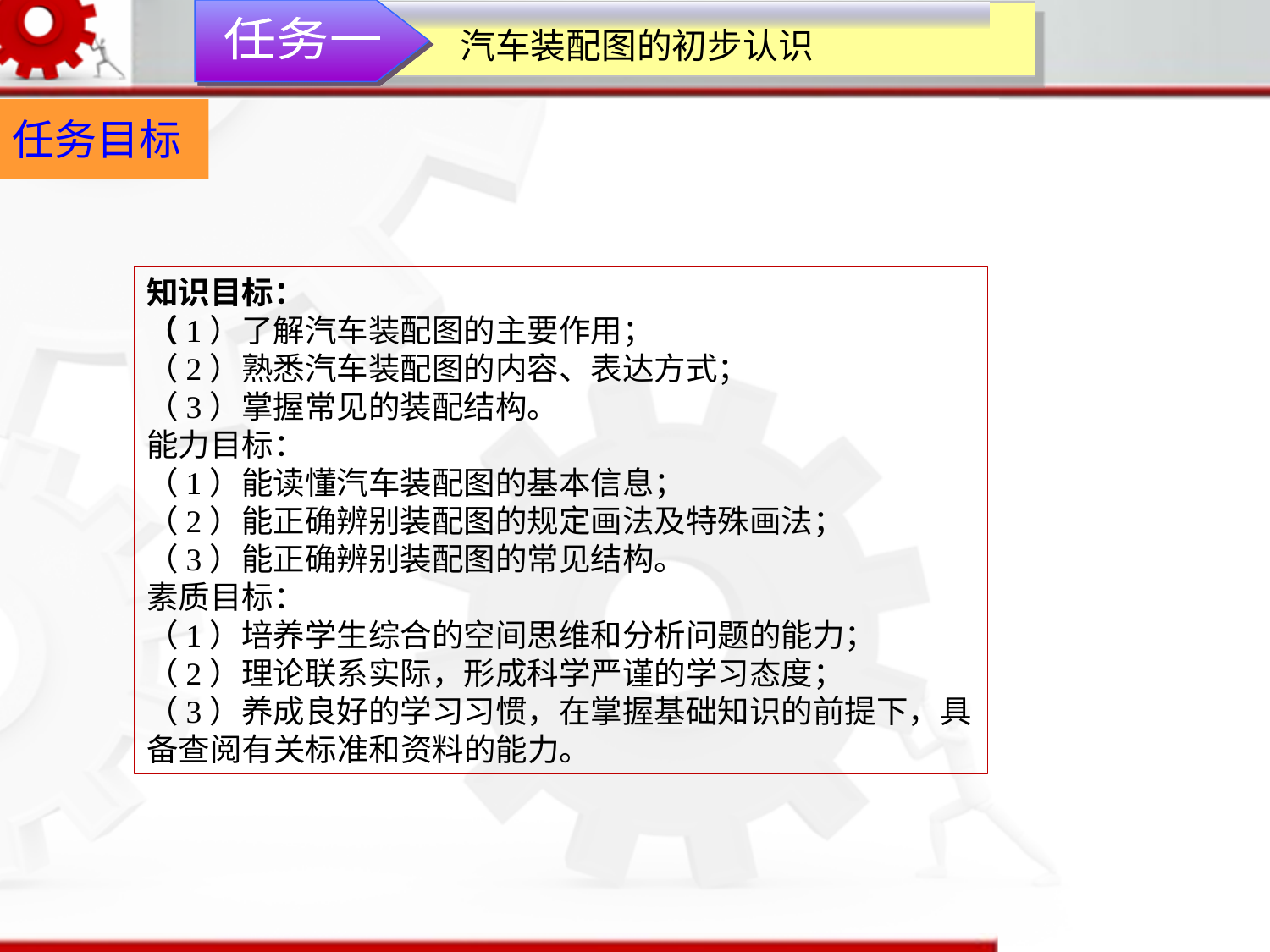

任务一
汽车装配图的初步认识
任务目标
知识目标：（1）了解汽车装配图的主要作用；（2）熟悉汽车装配图的内容、表达方式；（3）掌握常见的装配结构。能力目标：（1）能读懂汽车装配图的基本信息；（2）能正确辨别装配图的规定画法及特殊画法；（3）能正确辨别装配图的常见结构。素质目标：（1）培养学生综合的空间思维和分析问题的能力；（2）理论联系实际，形成科学严谨的学习态度；（3）养成良好的学习习惯，在掌握基础知识的前提下，具备查阅有关标准和资料的能力。